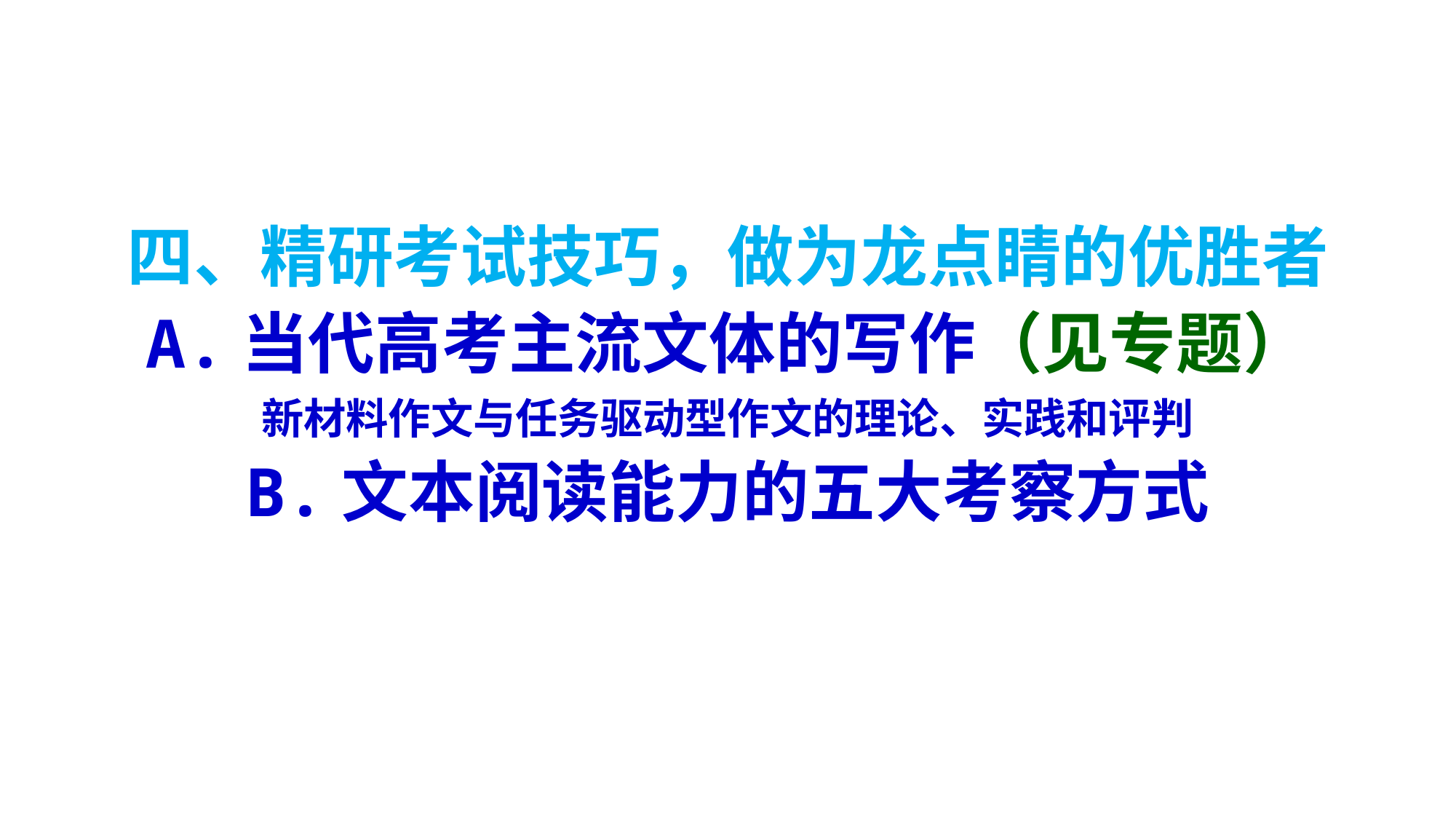

#
四、精研考试技巧，做为龙点睛的优胜者
A.当代高考主流文体的写作（见专题）
新材料作文与任务驱动型作文的理论、实践和评判
B.文本阅读能力的五大考察方式